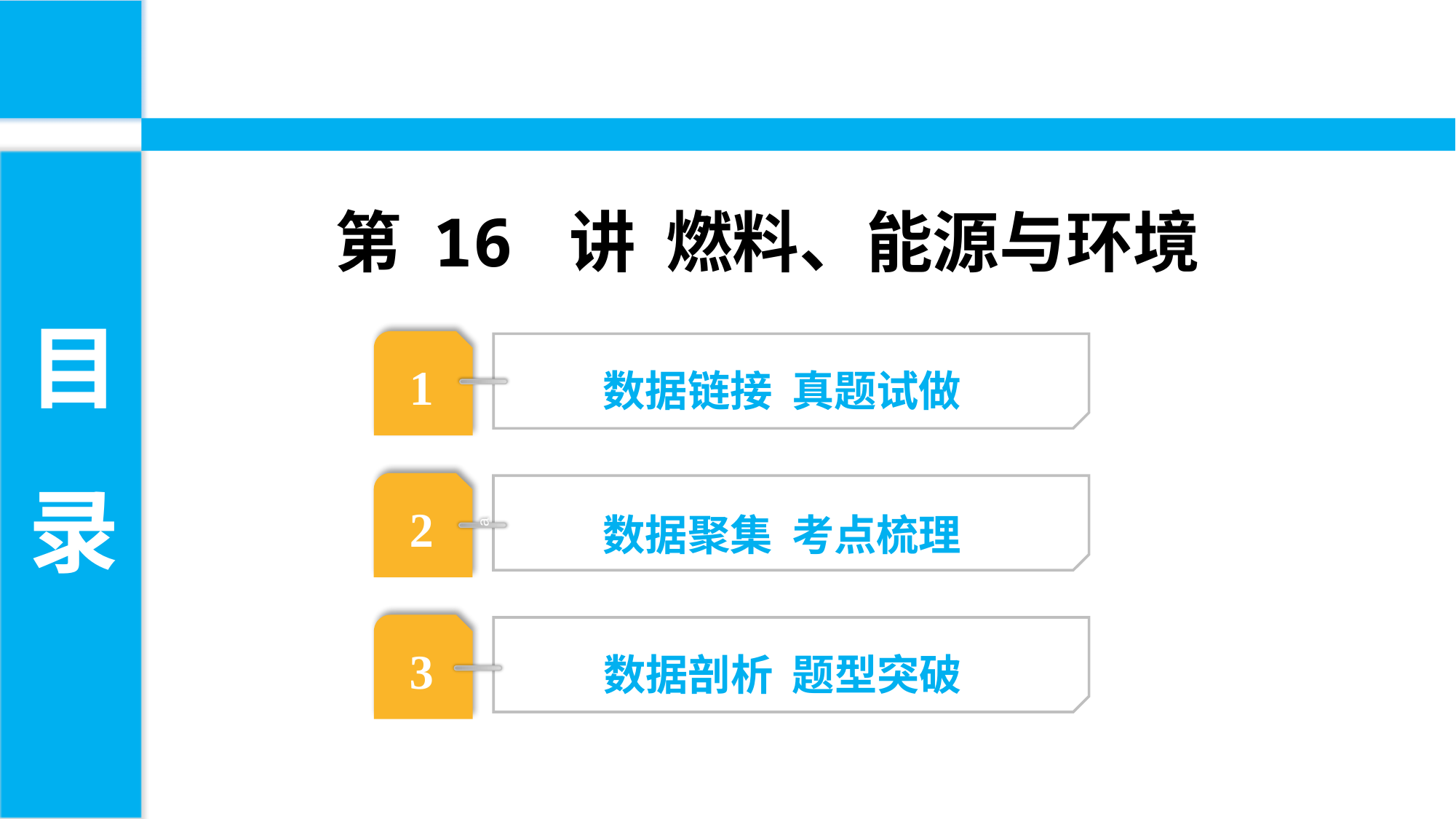

第 16 讲  燃料、能源与环境
目
录
1
数据链接  真题试做

2

数据聚集  考点梳理
a
3

数据剖析  题型突破